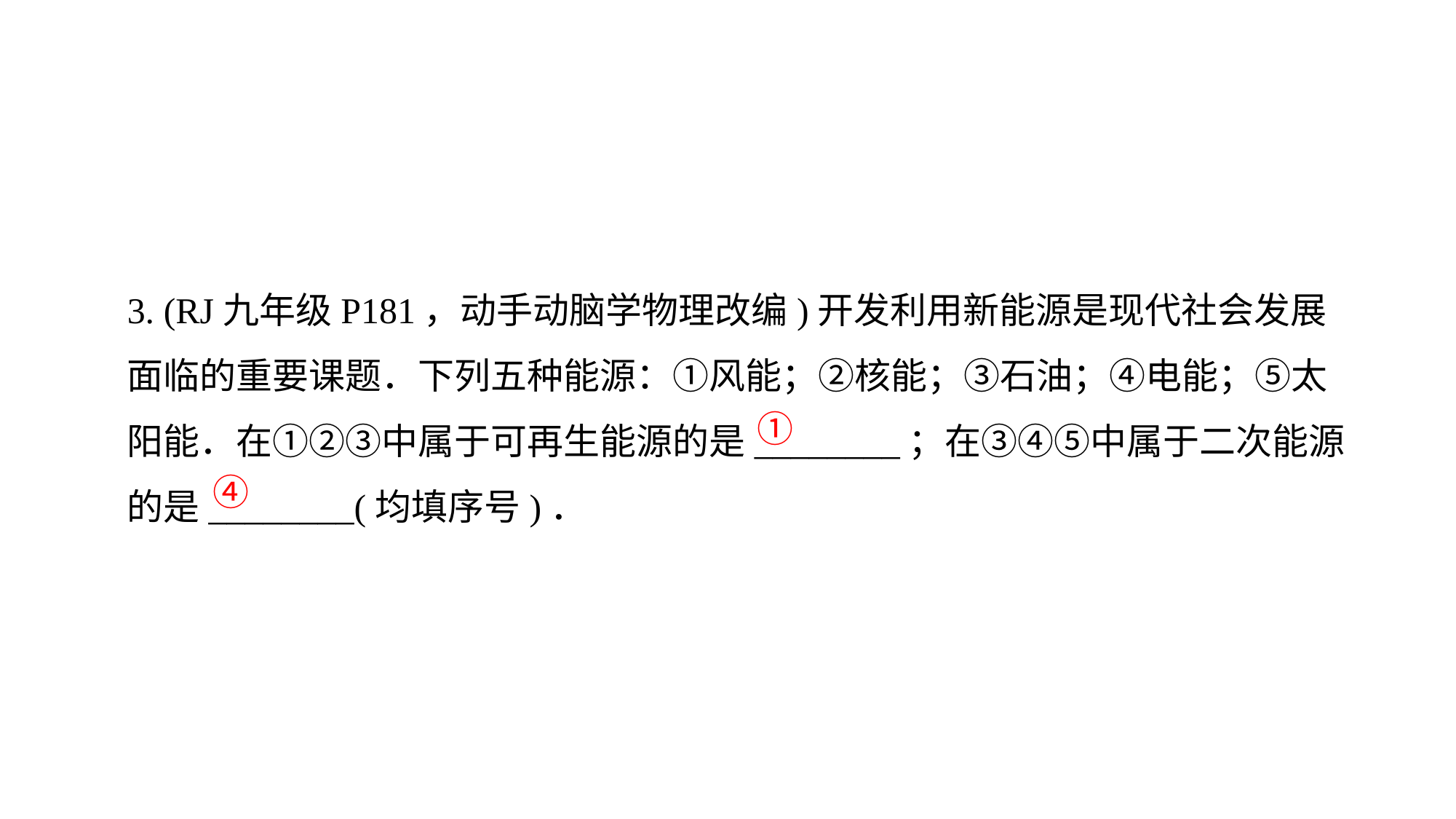

3. (RJ九年级P181，动手动脑学物理改编)开发利用新能源是现代社会发展面临的重要课题．下列五种能源：①风能；②核能；③石油；④电能；⑤太阳能．在①②③中属于可再生能源的是________；在③④⑤中属于二次能源的是________(均填序号)．
①
④